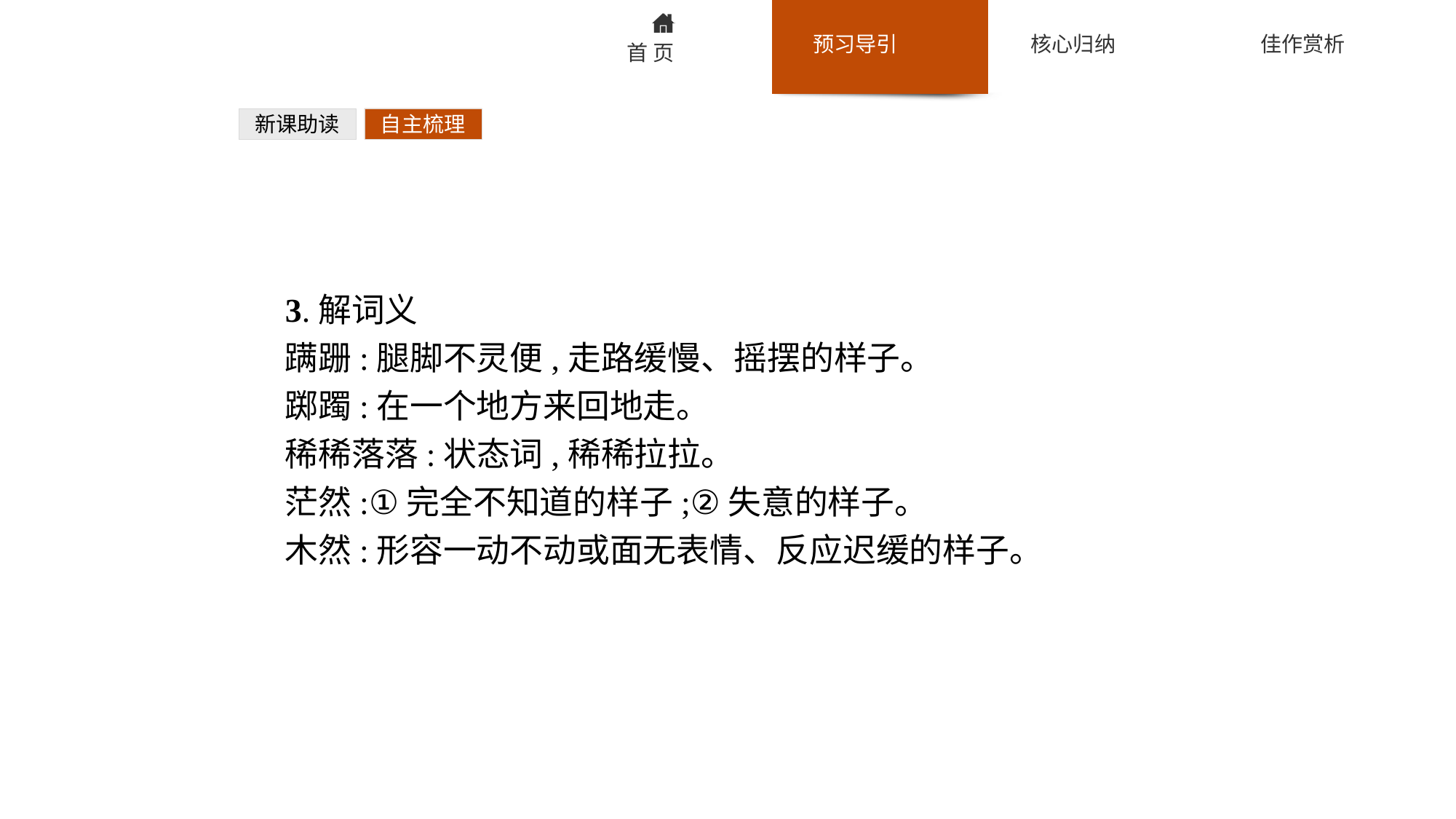

新课助读
自主梳理
3.解词义
蹒跚:腿脚不灵便,走路缓慢、摇摆的样子。
踯躅:在一个地方来回地走。
稀稀落落:状态词,稀稀拉拉。
茫然:①完全不知道的样子;②失意的样子。
木然:形容一动不动或面无表情、反应迟缓的样子。